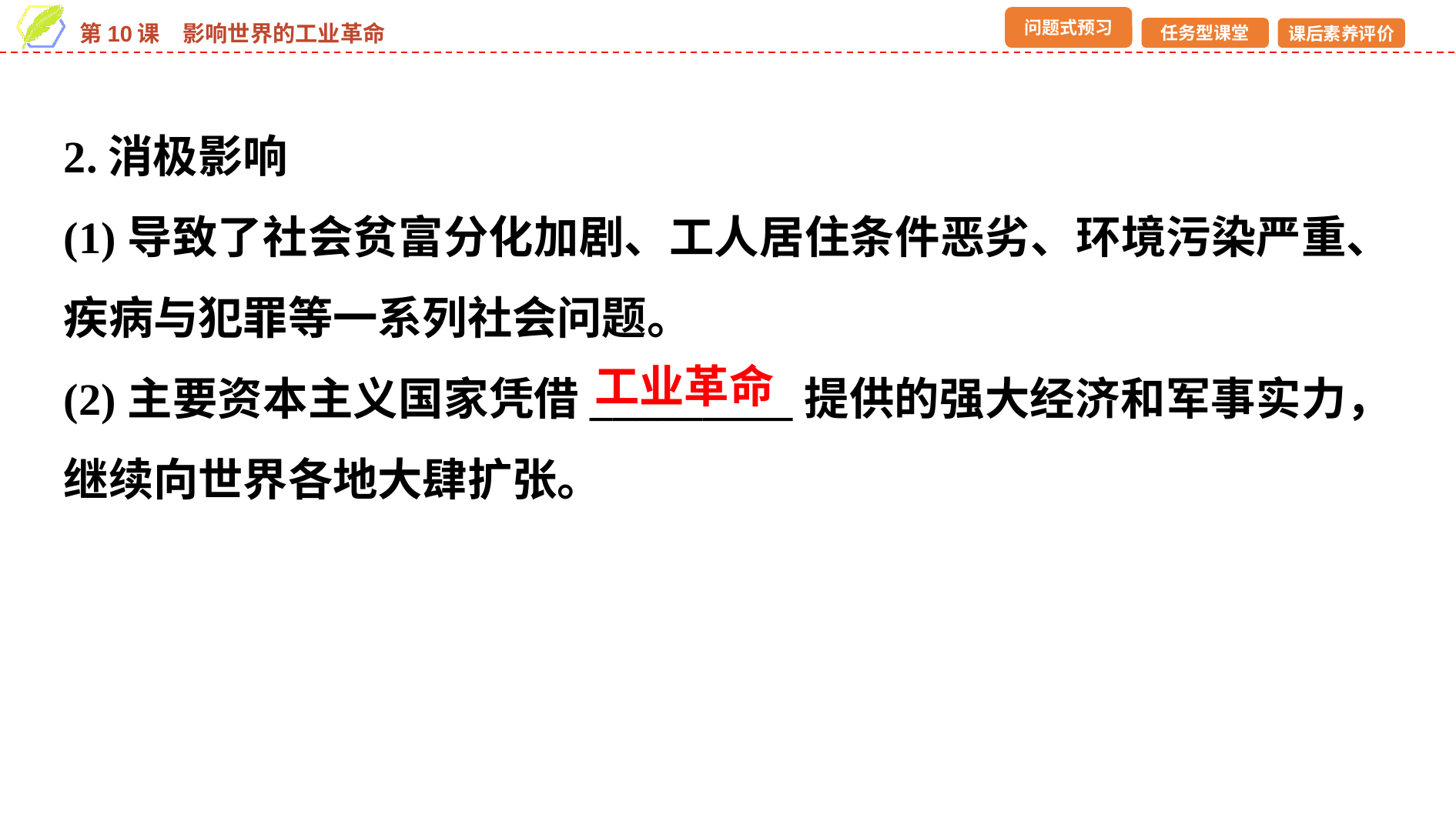

2.消极影响
(1)导致了社会贫富分化加剧、工人居住条件恶劣、环境污染严重、疾病与犯罪等一系列社会问题。
(2)主要资本主义国家凭借_________提供的强大经济和军事实力，继续向世界各地大肆扩张。
工业革命